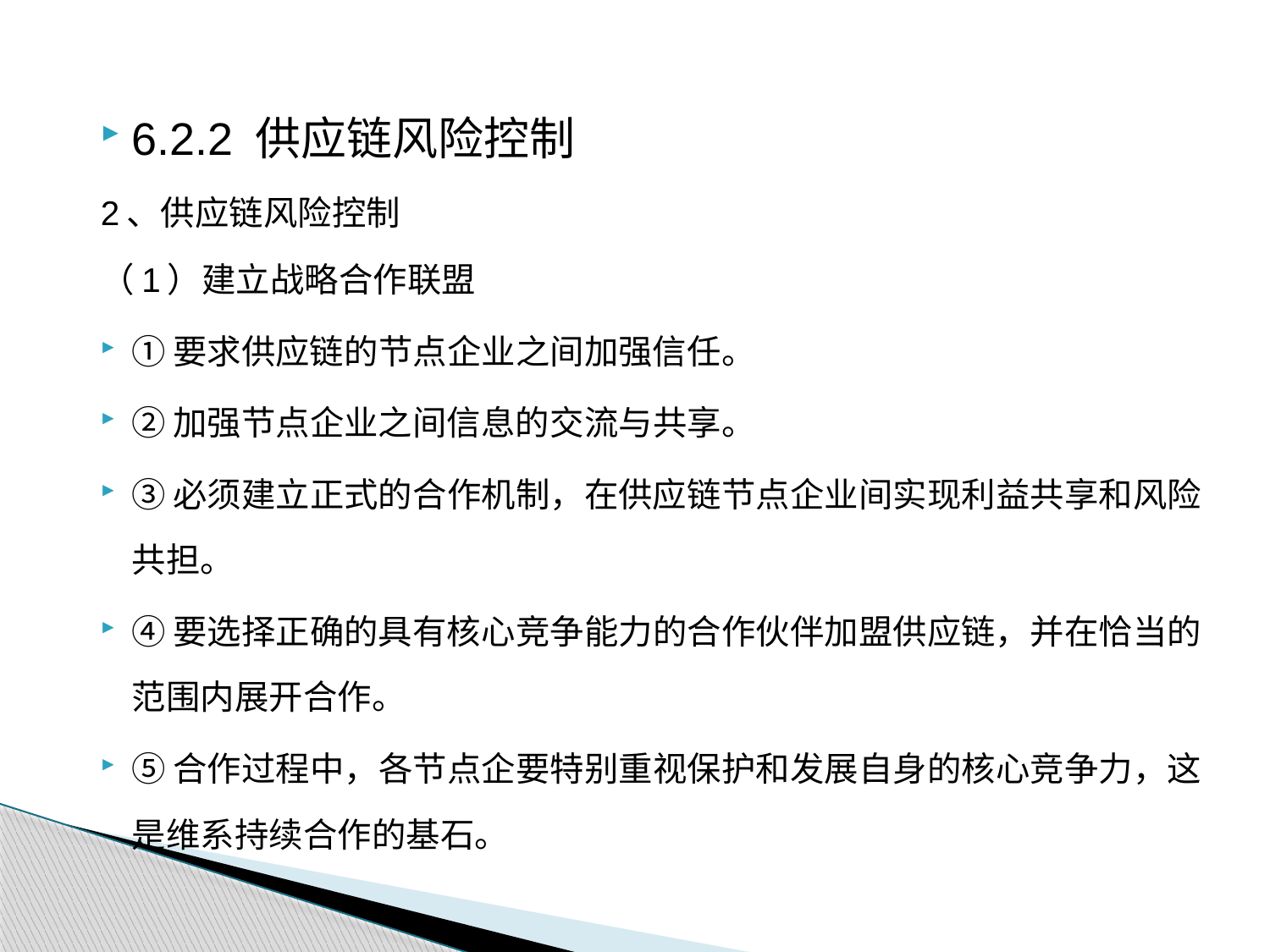

6.2.2 供应链风险控制
2、供应链风险控制
（1）建立战略合作联盟
①要求供应链的节点企业之间加强信任。
②加强节点企业之间信息的交流与共享。
③必须建立正式的合作机制，在供应链节点企业间实现利益共享和风险共担。
④要选择正确的具有核心竞争能力的合作伙伴加盟供应链，并在恰当的范围内展开合作。
⑤合作过程中，各节点企要特别重视保护和发展自身的核心竞争力，这是维系持续合作的基石。